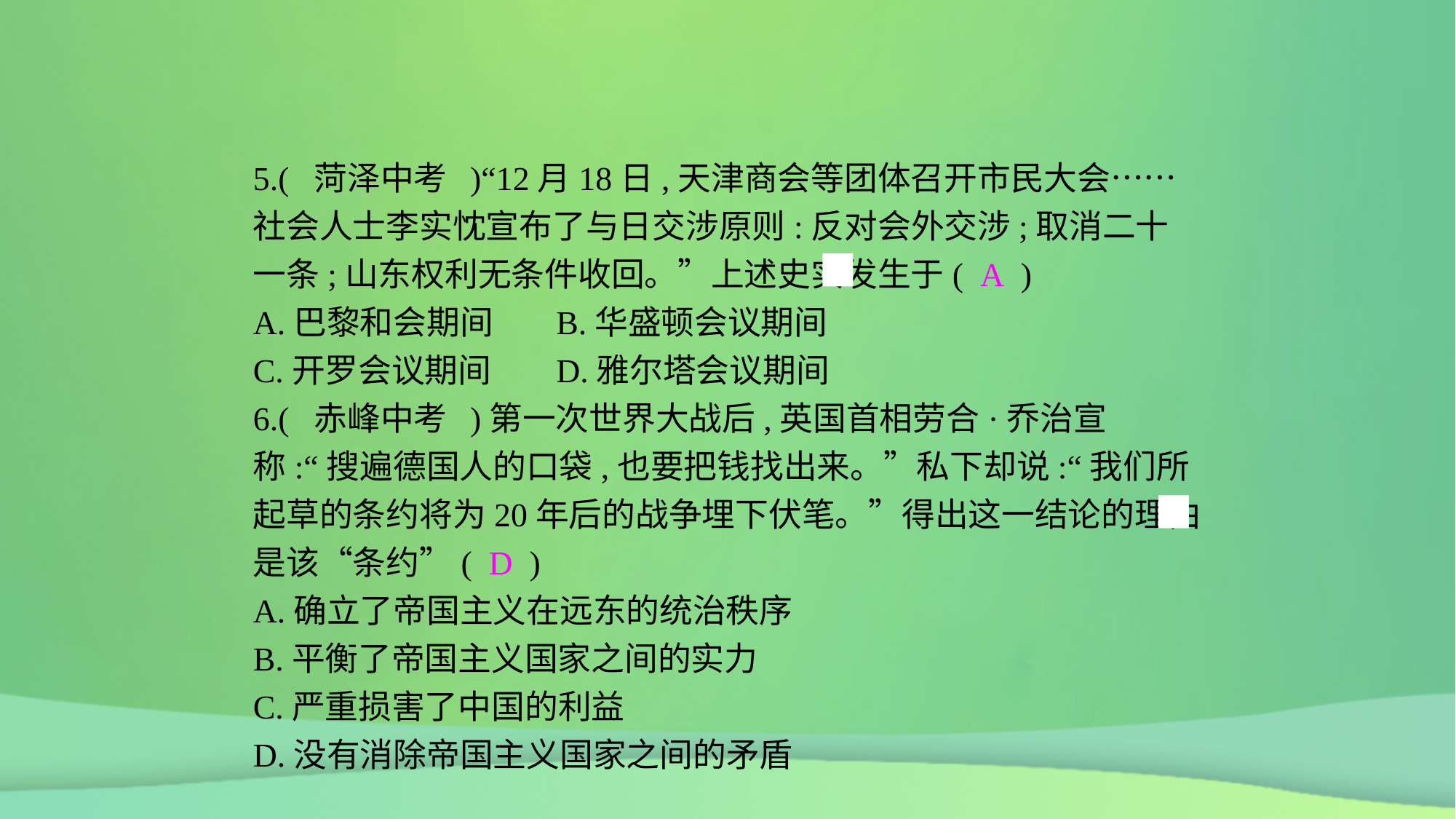

5.(  菏泽中考  )“12月18日,天津商会等团体召开市民大会……社会人士李实忱宣布了与日交涉原则:反对会外交涉;取消二十一条;山东权利无条件收回。”上述史实发生于(  A  )
A.巴黎和会期间	B.华盛顿会议期间
C.开罗会议期间	D.雅尔塔会议期间
6.(  赤峰中考  )第一次世界大战后,英国首相劳合·乔治宣称:“搜遍德国人的口袋,也要把钱找出来。”私下却说:“我们所起草的条约将为20年后的战争埋下伏笔。”得出这一结论的理由是该“条约”(  D  )
A.确立了帝国主义在远东的统治秩序
B.平衡了帝国主义国家之间的实力
C.严重损害了中国的利益
D.没有消除帝国主义国家之间的矛盾